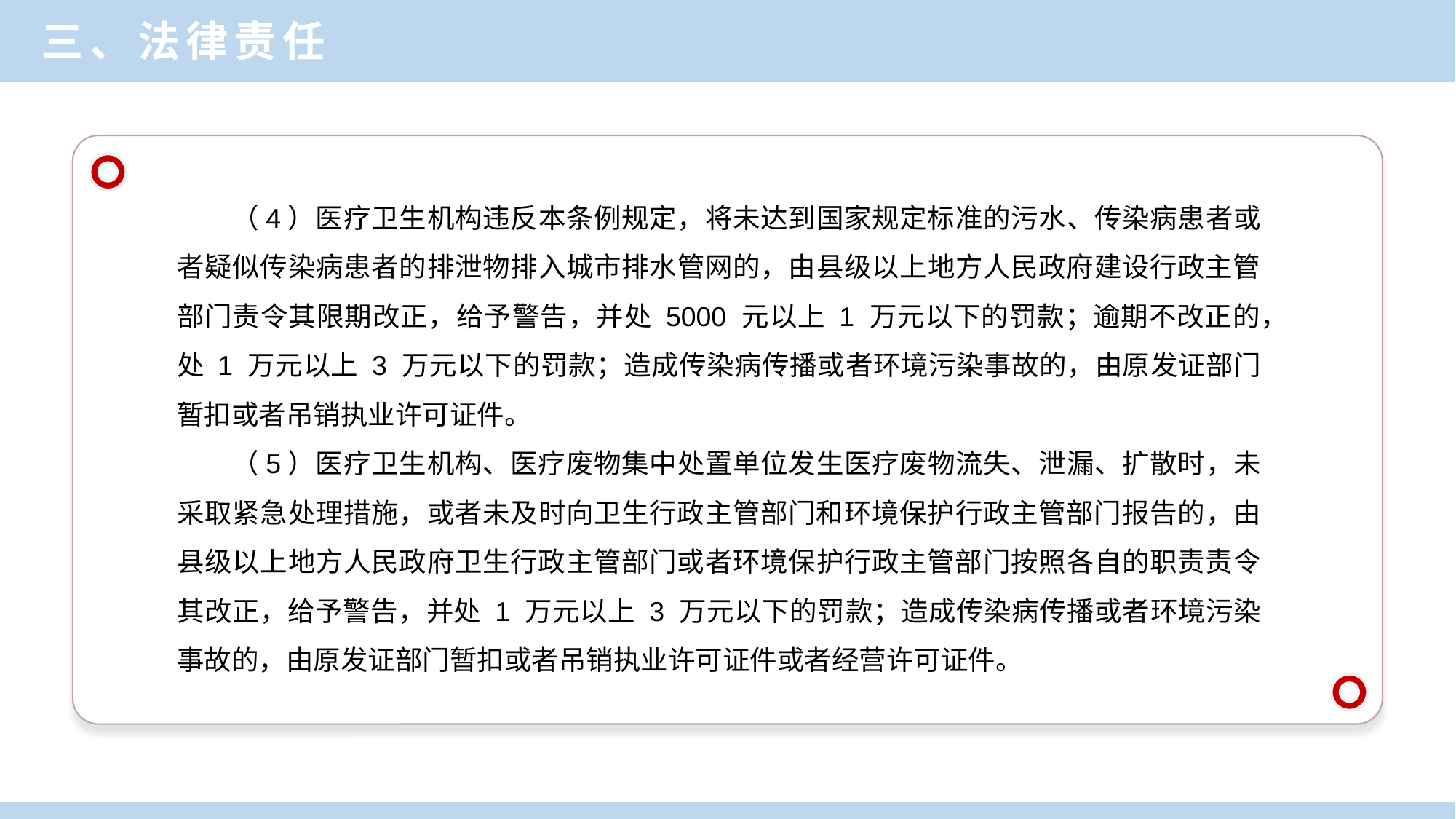

三、法律责任

（4）医疗卫生机构违反本条例规定，将未达到国家规定标准的污水、传染病患者或者疑似传染病患者的排泄物排入城市排水管网的，由县级以上地方人民政府建设行政主管部门责令其限期改正，给予警告，并处 5000 元以上 1 万元以下的罚款；逾期不改正的，处 1 万元以上 3 万元以下的罚款；造成传染病传播或者环境污染事故的，由原发证部门暂扣或者吊销执业许可证件。
（5）医疗卫生机构、医疗废物集中处置单位发生医疗废物流失、泄漏、扩散时，未采取紧急处理措施，或者未及时向卫生行政主管部门和环境保护行政主管部门报告的，由县级以上地方人民政府卫生行政主管部门或者环境保护行政主管部门按照各自的职责责令其改正，给予警告，并处 1 万元以上 3 万元以下的罚款；造成传染病传播或者环境污染事故的，由原发证部门暂扣或者吊销执业许可证件或者经营许可证件。